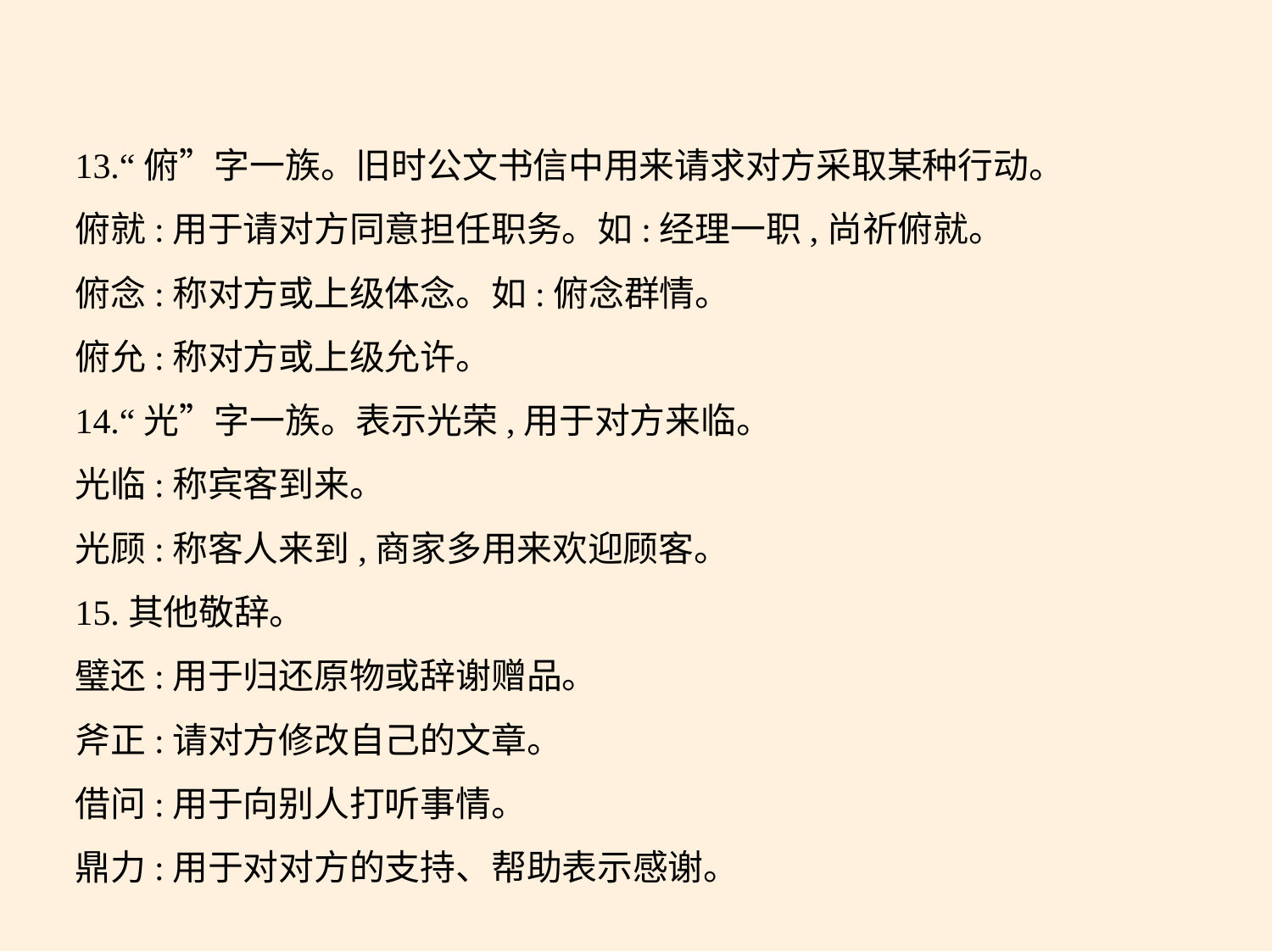

13.“俯”字一族。旧时公文书信中用来请求对方采取某种行动。
俯就:用于请对方同意担任职务。如:经理一职,尚祈俯就。
俯念:称对方或上级体念。如:俯念群情。
俯允:称对方或上级允许。
14.“光”字一族。表示光荣,用于对方来临。
光临:称宾客到来。
光顾:称客人来到,商家多用来欢迎顾客。
15.其他敬辞。
璧还:用于归还原物或辞谢赠品。
斧正:请对方修改自己的文章。
借问:用于向别人打听事情。
鼎力:用于对对方的支持、帮助表示感谢。